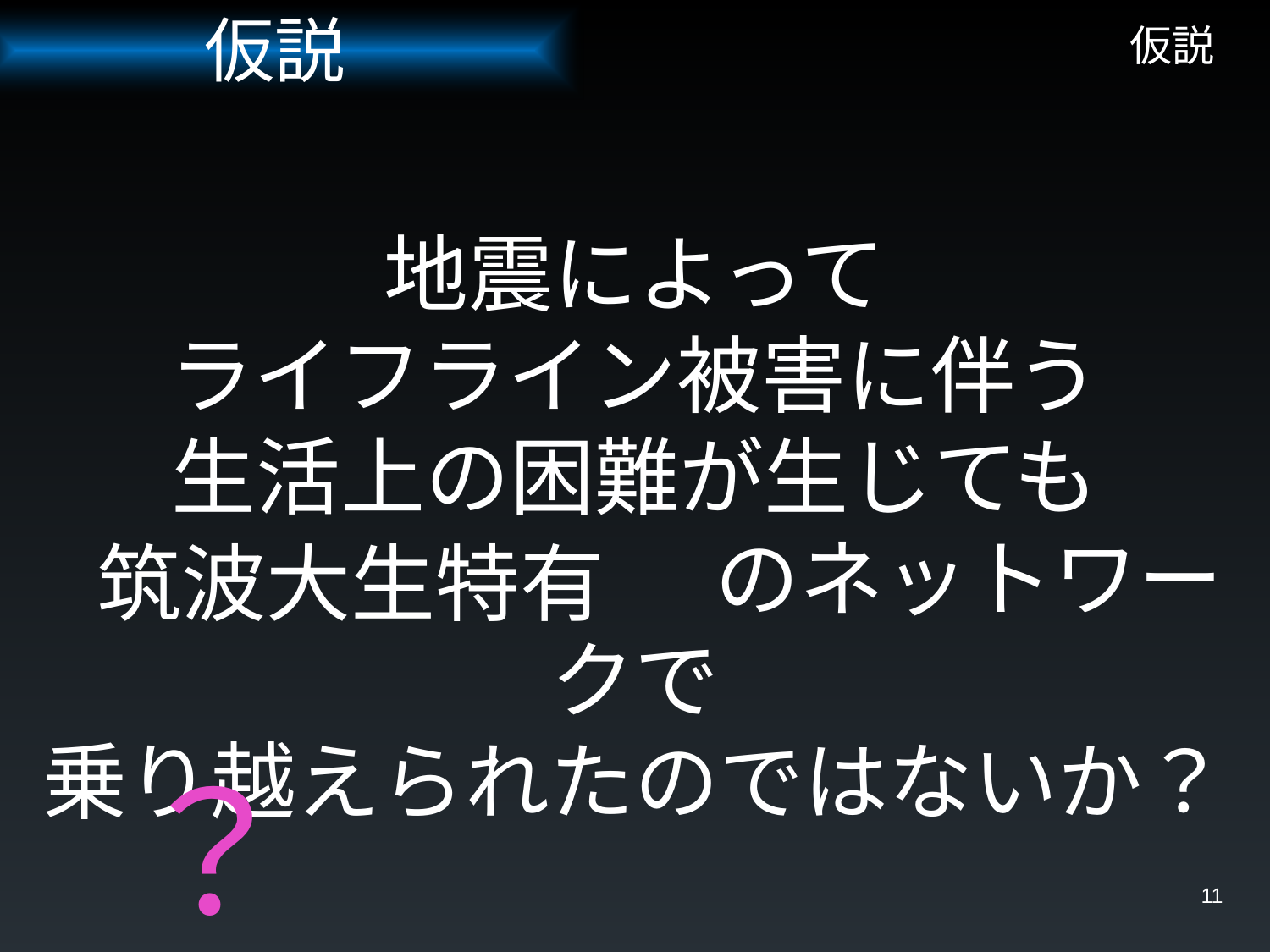

仮説
# 仮説
地震によって
ライフライン被害に伴う
生活上の困難が生じても
　　　　　　　    のネットワークで
乗り越えられたのではないか？
筑波大生特有
？
11